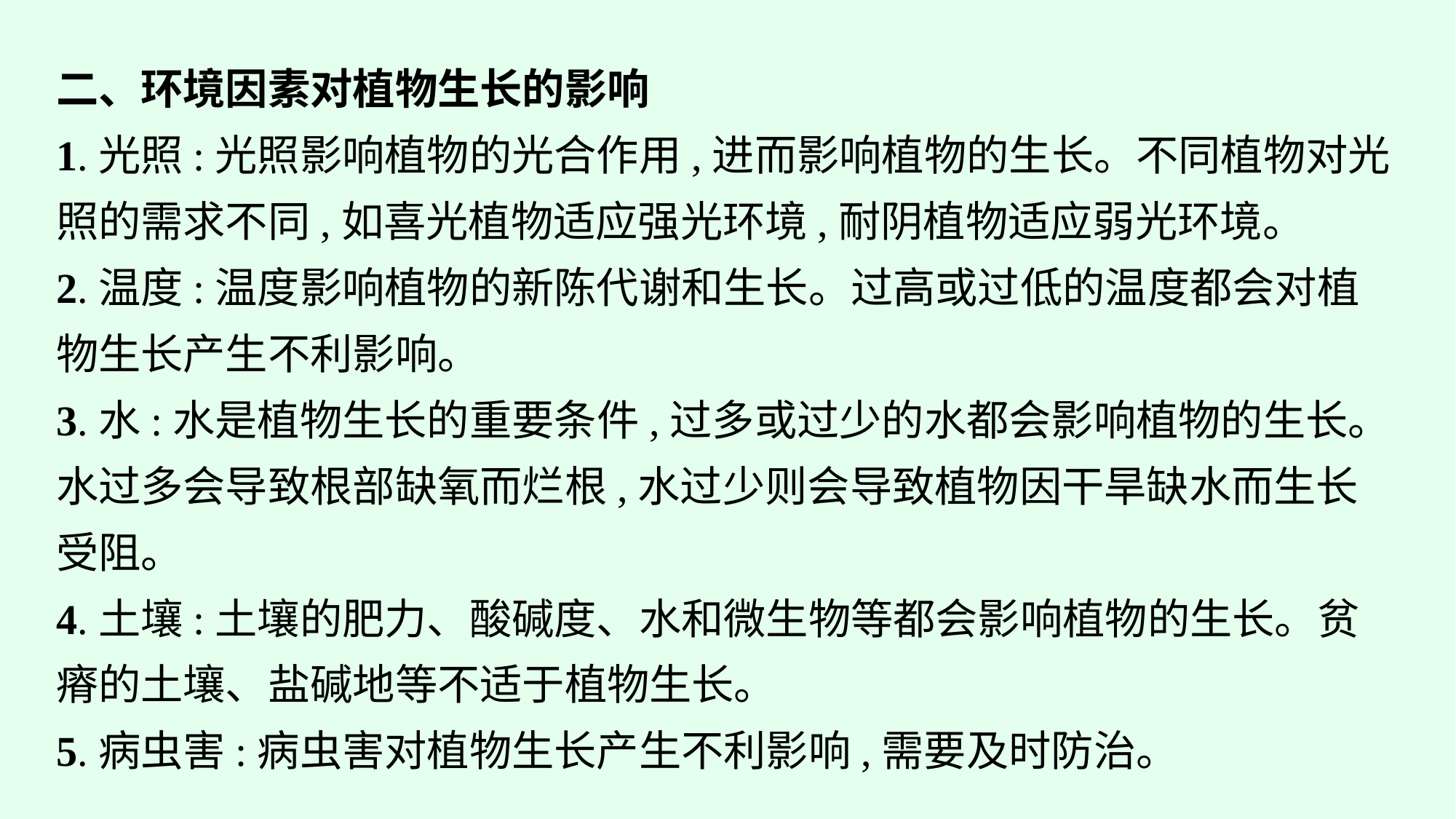

二、环境因素对植物生长的影响
1.光照:光照影响植物的光合作用,进而影响植物的生长。不同植物对光照的需求不同,如喜光植物适应强光环境,耐阴植物适应弱光环境。
2.温度:温度影响植物的新陈代谢和生长。过高或过低的温度都会对植物生长产生不利影响。
3.水:水是植物生长的重要条件,过多或过少的水都会影响植物的生长。水过多会导致根部缺氧而烂根,水过少则会导致植物因干旱缺水而生长受阻。
4.土壤:土壤的肥力、酸碱度、水和微生物等都会影响植物的生长。贫瘠的土壤、盐碱地等不适于植物生长。
5.病虫害:病虫害对植物生长产生不利影响,需要及时防治。